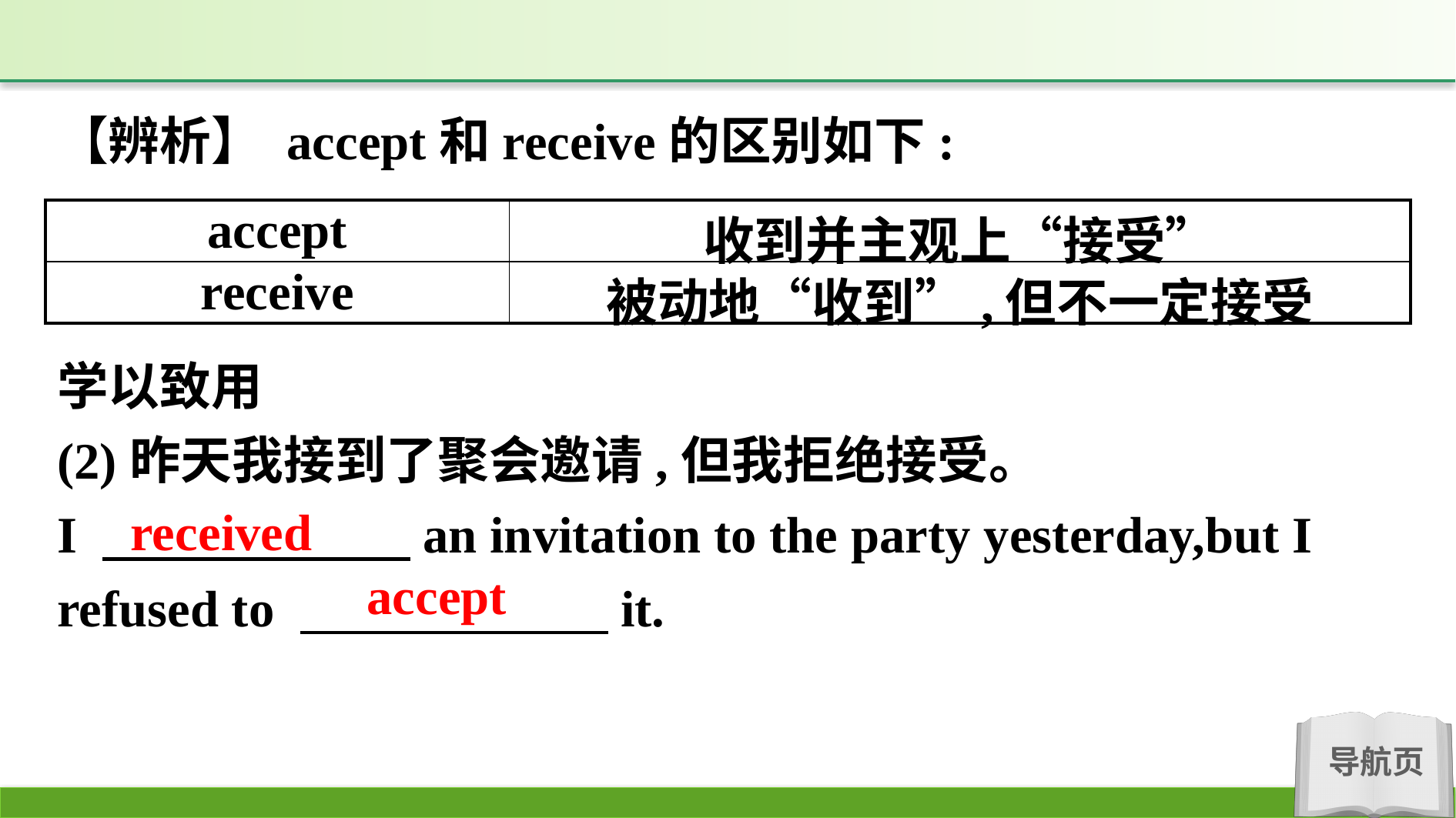

【辨析】 accept和receive的区别如下:
| accept | 收到并主观上“接受” |
| --- | --- |
| receive | 被动地“收到”,但不一定接受 |
学以致用
(2)昨天我接到了聚会邀请,但我拒绝接受。
I 　　　　　　an invitation to the party yesterday,but I refused to 　　　　　　it.
received
accept